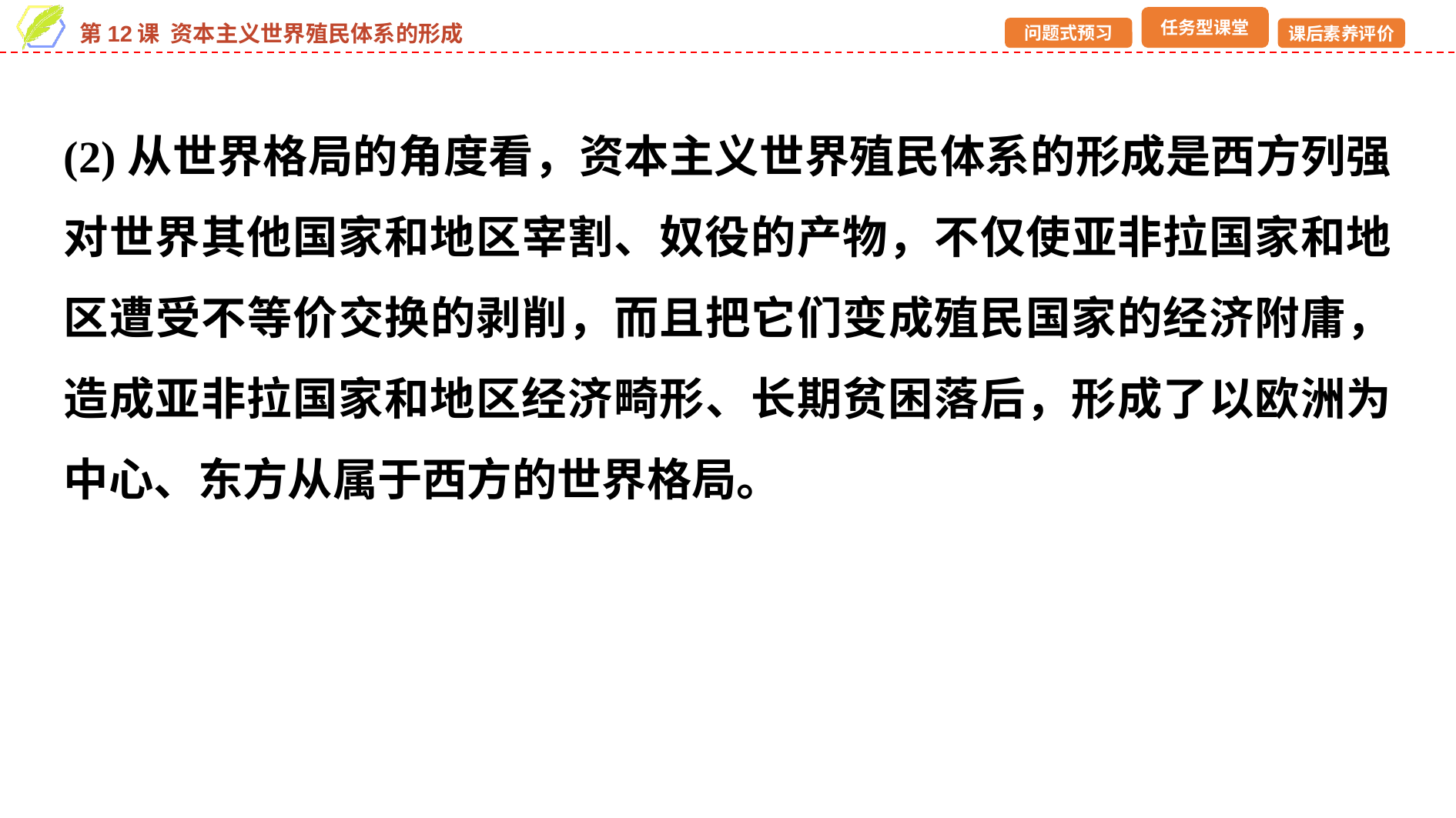

(2)从世界格局的角度看，资本主义世界殖民体系的形成是西方列强对世界其他国家和地区宰割、奴役的产物，不仅使亚非拉国家和地区遭受不等价交换的剥削，而且把它们变成殖民国家的经济附庸，造成亚非拉国家和地区经济畸形、长期贫困落后，形成了以欧洲为中心、东方从属于西方的世界格局。